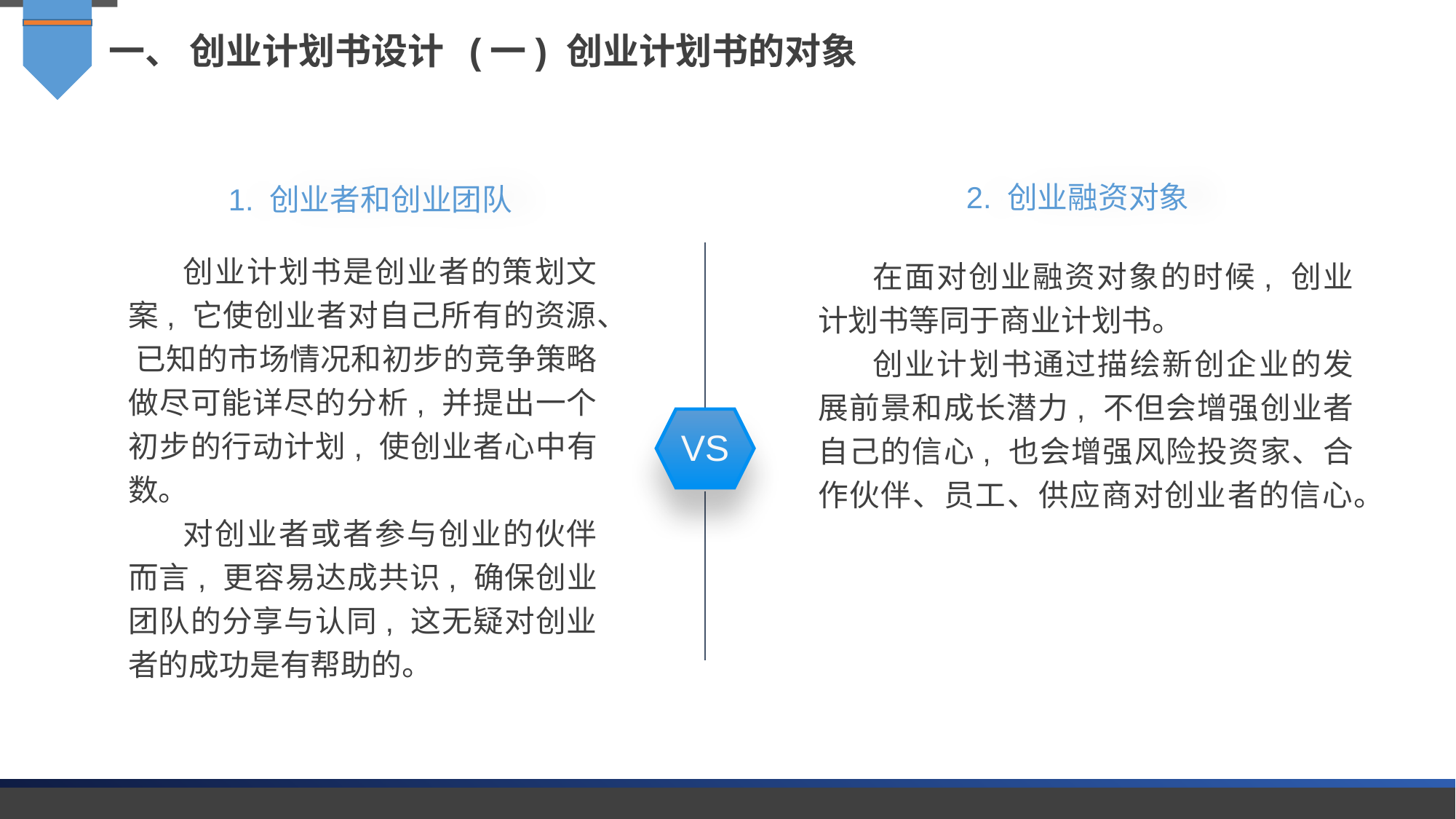

一、 创业计划书设计  (一) 创业计划书的对象
2. 创业融资对象
1. 创业者和创业团队
创业计划书是创业者的策划文案, 它使创业者对自己所有的资源、 已知的市场情况和初步的竞争策略做尽可能详尽的分析, 并提出一个初步的行动计划, 使创业者心中有数。
对创业者或者参与创业的伙伴而言, 更容易达成共识, 确保创业团队的分享与认同, 这无疑对创业者的成功是有帮助的。
在面对创业融资对象的时候, 创业计划书等同于商业计划书。
创业计划书通过描绘新创企业的发展前景和成长潜力, 不但会增强创业者自己的信心, 也会增强风险投资家、合作伙伴、员工、供应商对创业者的信心。

VS